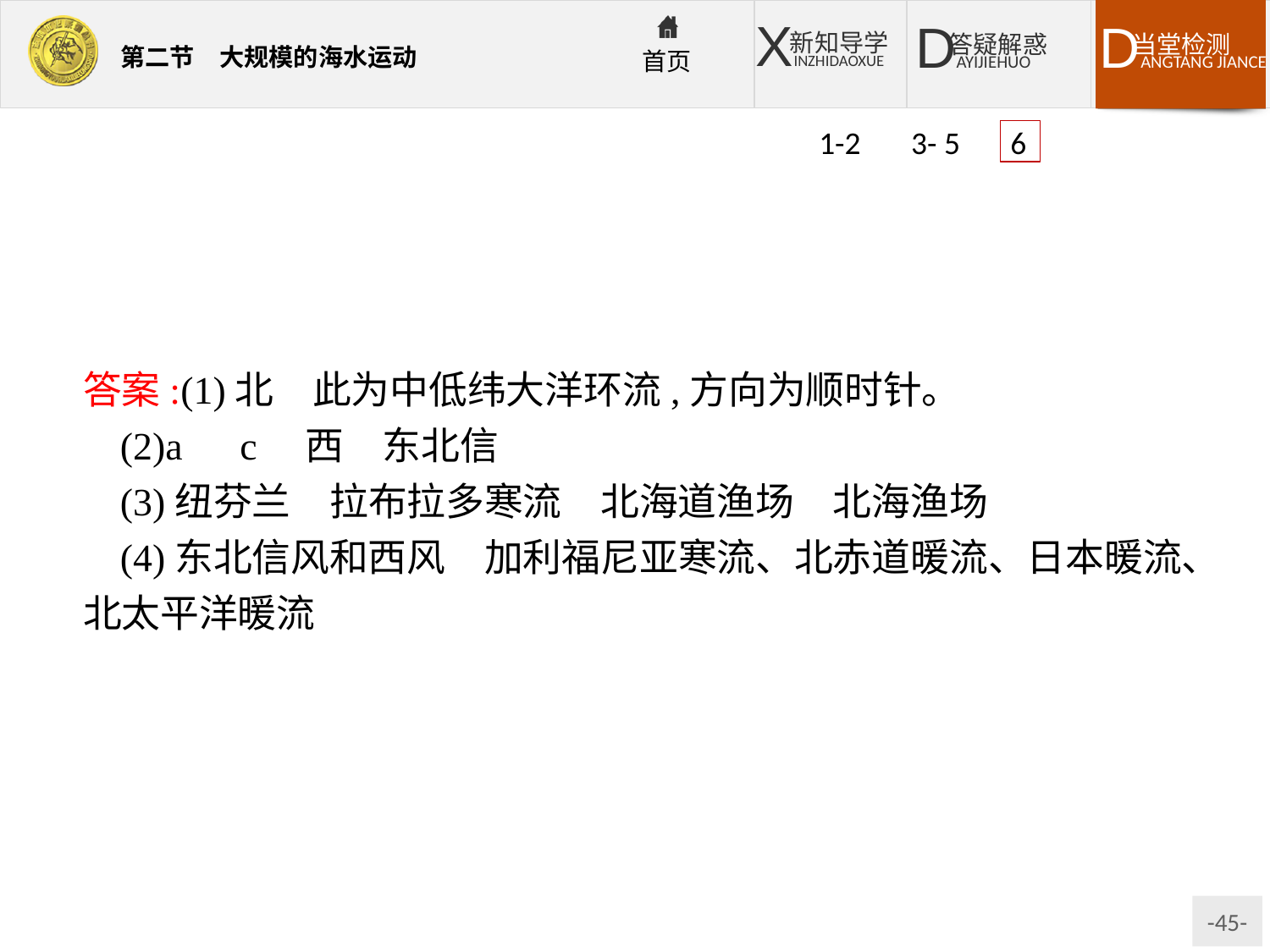

1-2       3- 5       6

答案:(1)北　此为中低纬大洋环流,方向为顺时针。
(2)a　c　西　东北信
(3)纽芬兰　拉布拉多寒流　北海道渔场　北海渔场
(4)东北信风和西风　加利福尼亚寒流、北赤道暖流、日本暖流、北太平洋暖流